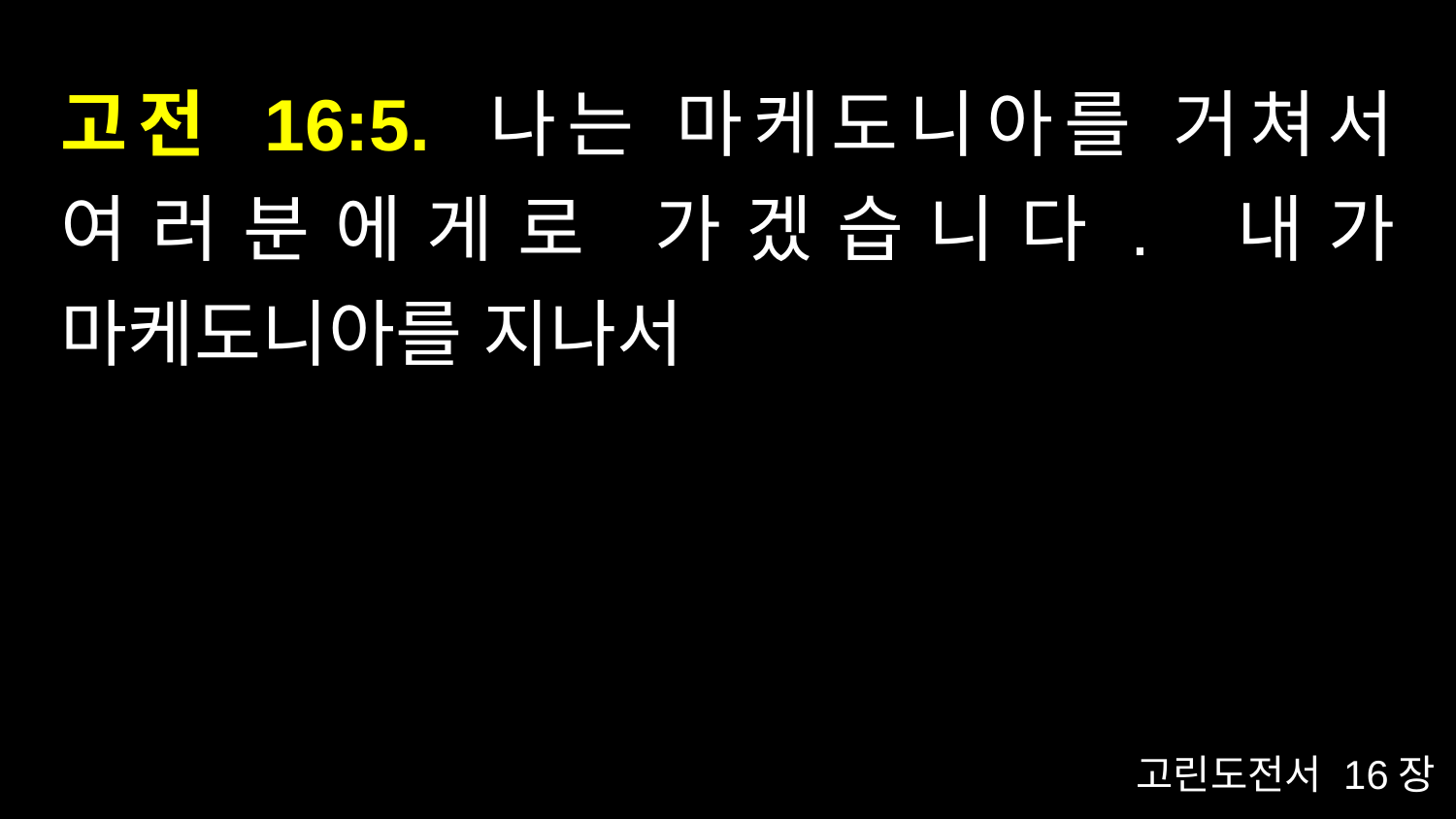

# 고전 16:5. 나는 마케도니아를 거쳐서 여러분에게로 가겠습니다. 내가 마케도니아를 지나서
고린도전서 16장